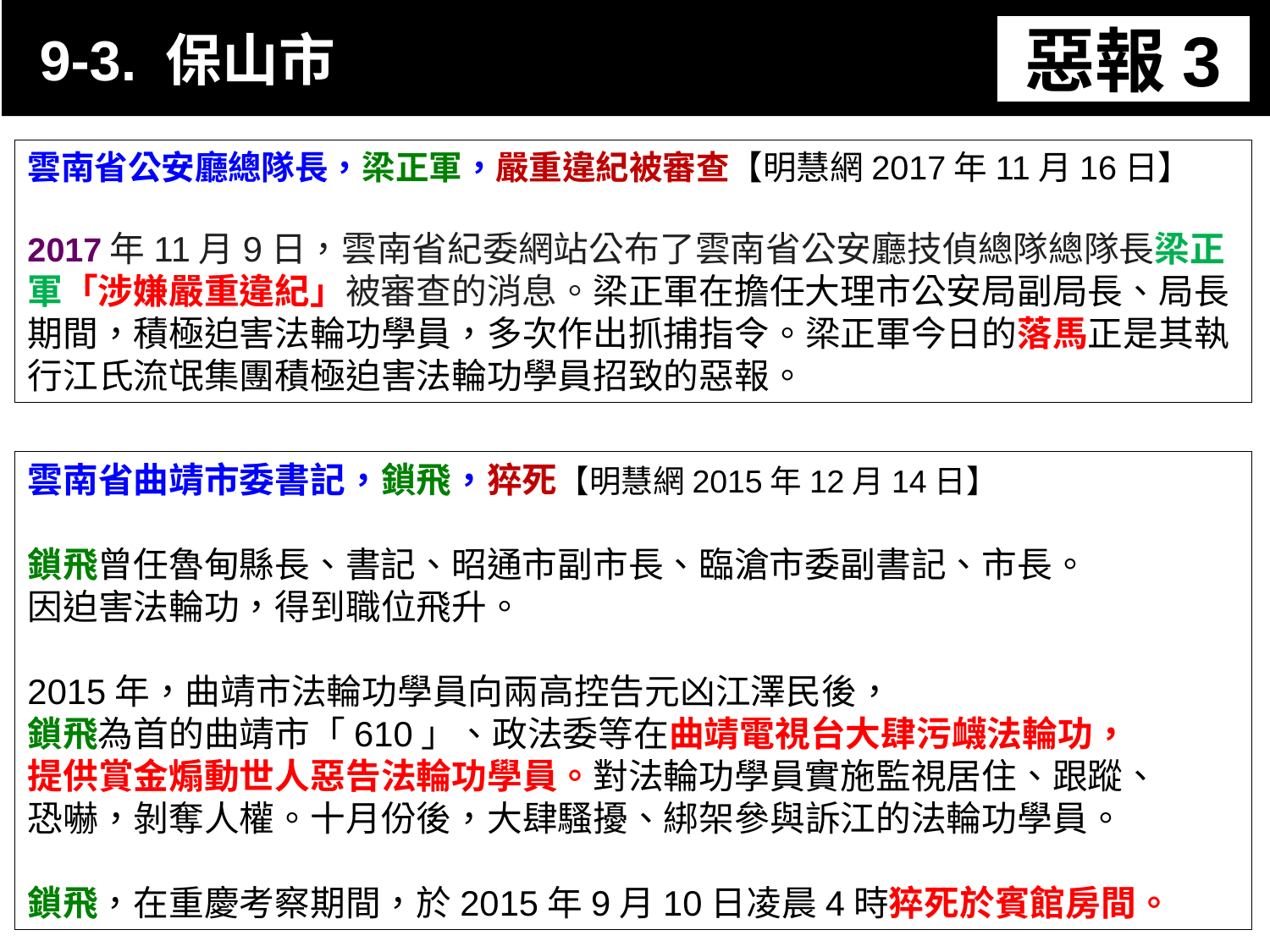

9-3. 保山市
惡報3

11-3. XX市官員惡報實例
雲南省公安廳總隊長，梁正軍，嚴重違紀被審查【明慧網2017年11月16日】

2017年11月9日，雲南省紀委網站公布了雲南省公安廳技偵總隊總隊長梁正軍「涉嫌嚴重違紀」被審查的消息。梁正軍在擔任大理市公安局副局長、局長期間，積極迫害法輪功學員，多次作出抓捕指令。梁正軍今日的落馬正是其執行江氏流氓集團積極迫害法輪功學員招致的惡報。
雲南省曲靖市委書記，鎖飛，猝死【明慧網2015年12月14日】

鎖飛曾任魯甸縣長、書記、昭通市副市長、臨滄市委副書記、市長。
因迫害法輪功，得到職位飛升。

2015年，曲靖市法輪功學員向兩高控告元凶江澤民後，
鎖飛為首的曲靖市「610」、政法委等在曲靖電視台大肆污衊法輪功，
提供賞金煽動世人惡告法輪功學員。對法輪功學員實施監視居住、跟蹤、
恐嚇，剝奪人權。十月份後，大肆騷擾、綁架參與訴江的法輪功學員。

鎖飛，在重慶考察期間，於2015年9月10日凌晨4時猝死於賓館房間。